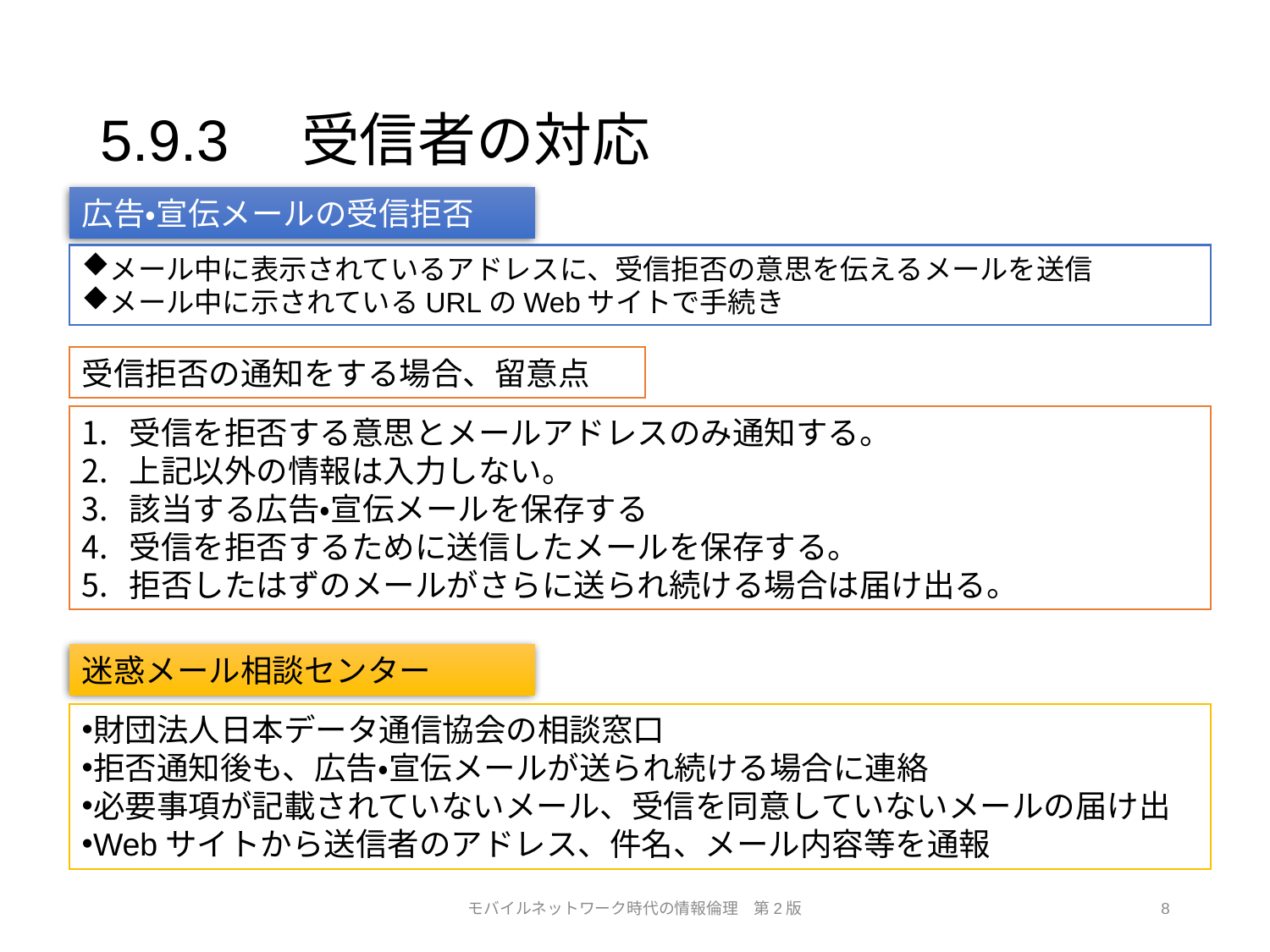

# 5.9.3　受信者の対応
広告・宣伝メールの受信拒否
メール中に表示されているアドレスに、受信拒否の意思を伝えるメールを送信
メール中に示されているURLのWebサイトで手続き
受信拒否の通知をする場合、留意点
受信を拒否する意思とメールアドレスのみ通知する。
上記以外の情報は入力しない。
該当する広告・宣伝メールを保存する
受信を拒否するために送信したメールを保存する。
拒否したはずのメールがさらに送られ続ける場合は届け出る。
迷惑メール相談センター
財団法人日本データ通信協会の相談窓口
拒否通知後も、広告・宣伝メールが送られ続ける場合に連絡
必要事項が記載されていないメール、受信を同意していないメールの届け出
Webサイトから送信者のアドレス、件名、メール内容等を通報
モバイルネットワーク時代の情報倫理　第2版
8